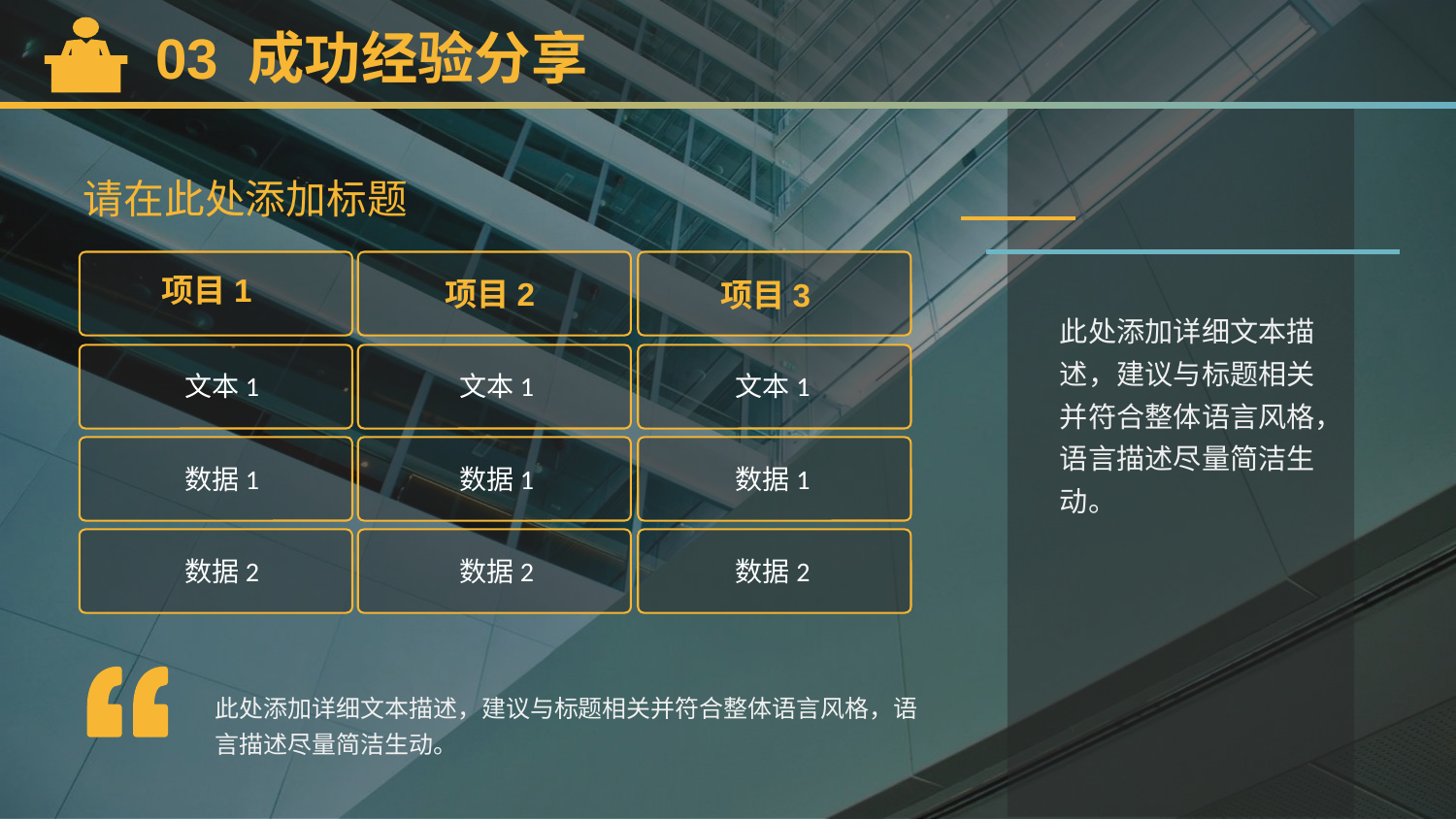

03 成功经验分享

请在此处添加标题

项目1
项目2
项目3

文本1
文本1
文本1

数据1
数据1
数据1

数据2
数据2
数据2
此处添加详细文本描述，建议与标题相关并符合整体语言风格，语言描述尽量简洁生动。

此处添加详细文本描述，建议与标题相关并符合整体语言风格，语言描述尽量简洁生动。